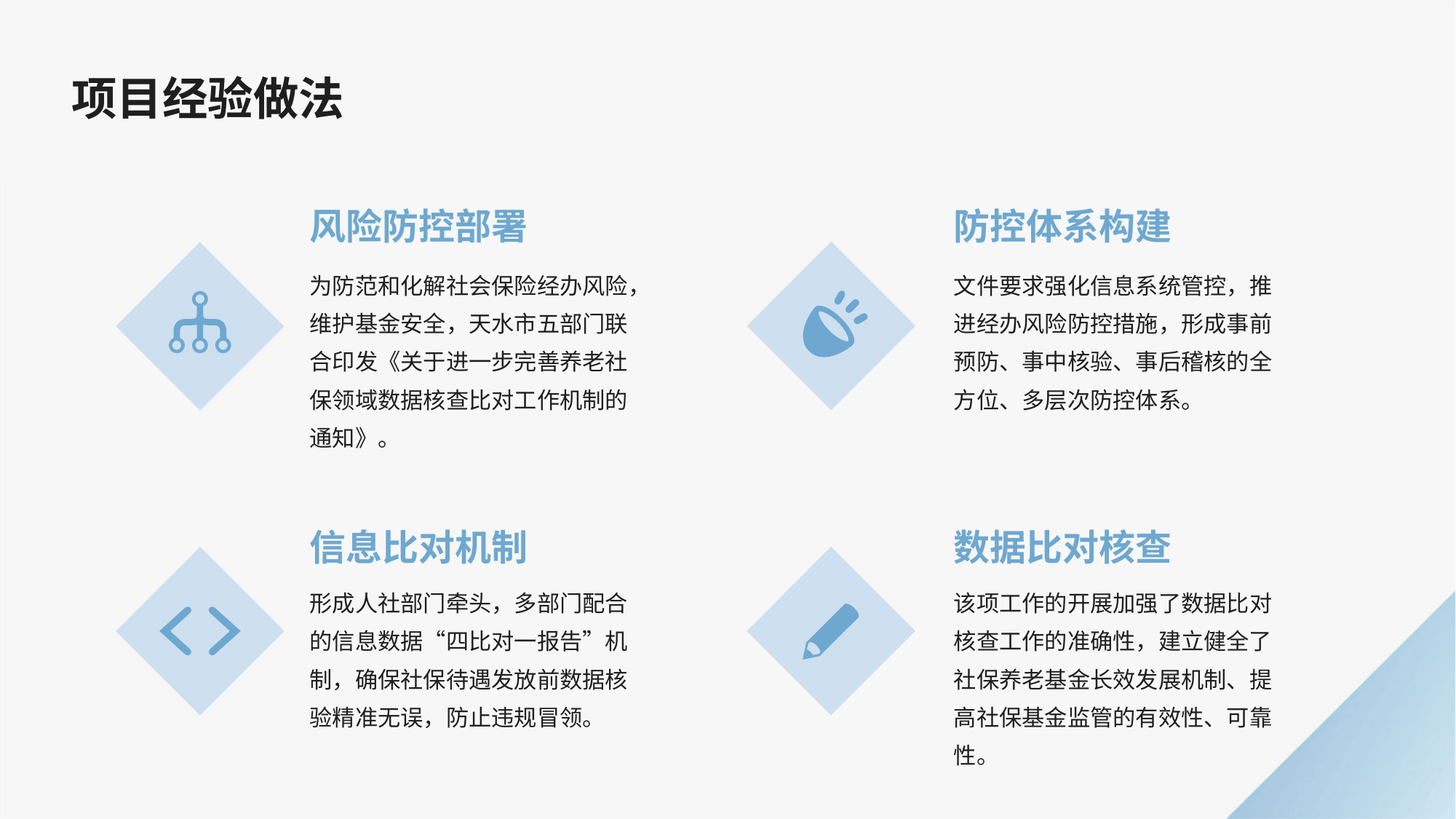

项目经验做法
风险防控部署
防控体系构建
为防范和化解社会保险经办风险，维护基金安全，天水市五部门联合印发《关于进一步完善养老社保领域数据核查比对工作机制的通知》。
文件要求强化信息系统管控，推进经办风险防控措施，形成事前预防、事中核验、事后稽核的全方位、多层次防控体系。

信息比对机制
数据比对核查

形成人社部门牵头，多部门配合的信息数据“四比对一报告”机制，确保社保待遇发放前数据核验精准无误，防止违规冒领。
该项工作的开展加强了数据比对核查工作的准确性，建立健全了社保养老基金长效发展机制、提高社保基金监管的有效性、可靠性。